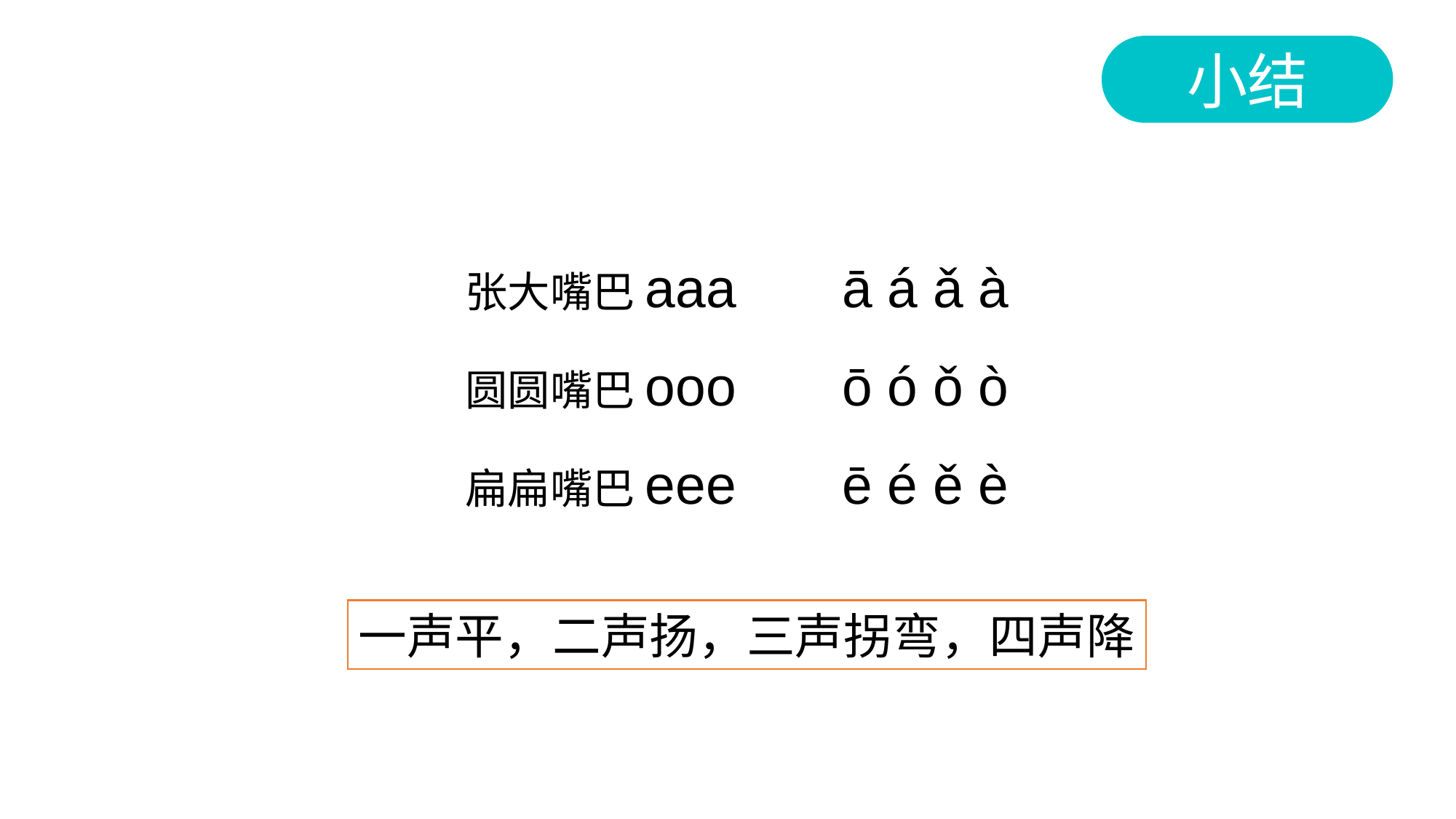

小结

张大嘴巴aaa       ā á ǎ à
圆圆嘴巴ooo       ō ó ǒ ò
扁扁嘴巴eee       ē é ě è
一声平，二声扬，三声拐弯，四声降